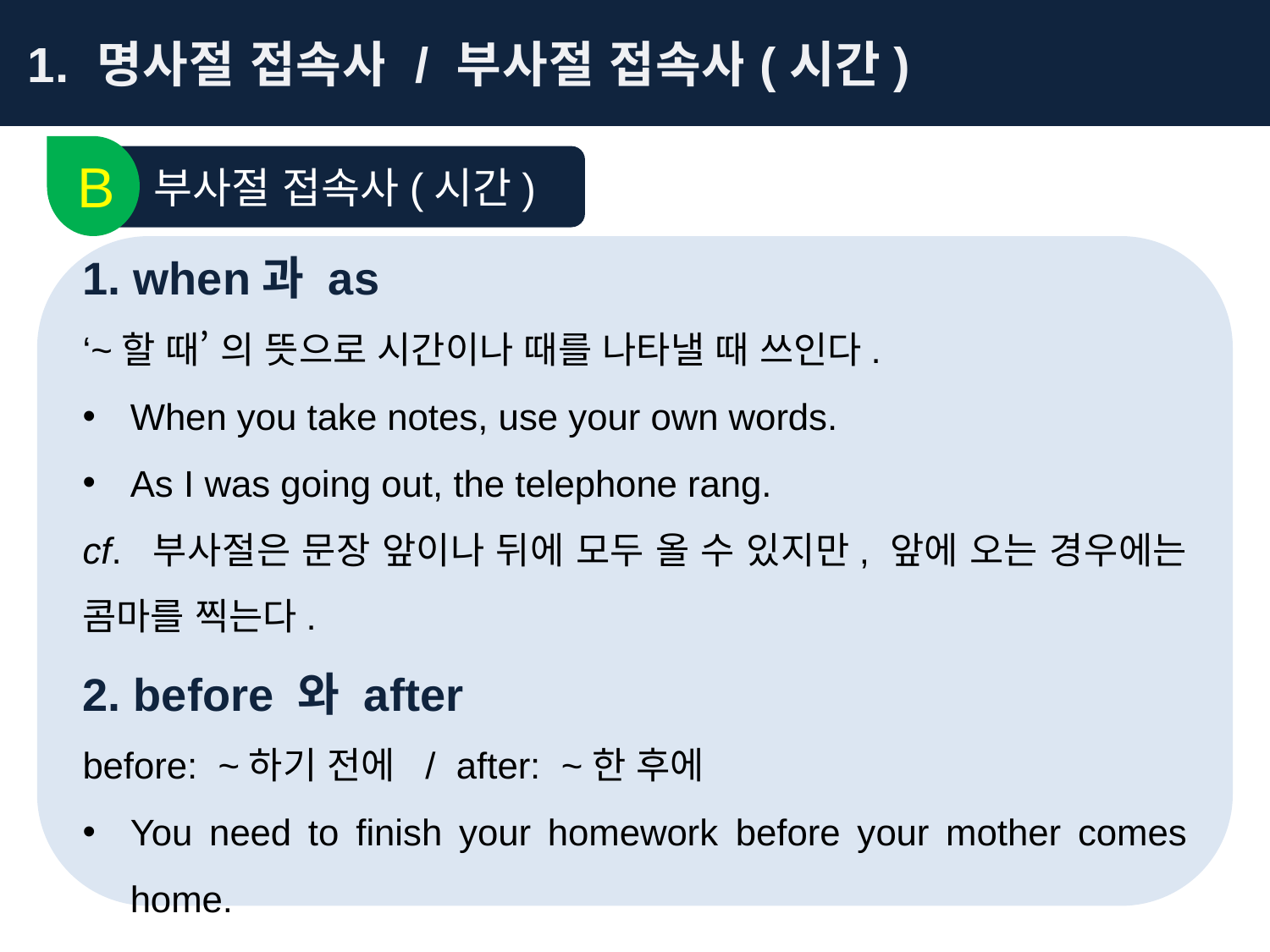

1. 명사절 접속사 / 부사절 접속사(시간)

B
부사절 접속사(시간)
1. when과 as
‘~할 때’ 의 뜻으로 시간이나 때를 나타낼 때 쓰인다.
When you take notes, use your own words.
As I was going out, the telephone rang.
cf.  부사절은 문장 앞이나 뒤에 모두 올 수 있지만, 앞에 오는 경우에는 콤마를 찍는다.
2. before 와 after
before:  ~하기 전에  /  after:  ~한 후에
You need to finish your homework before your mother comes home.